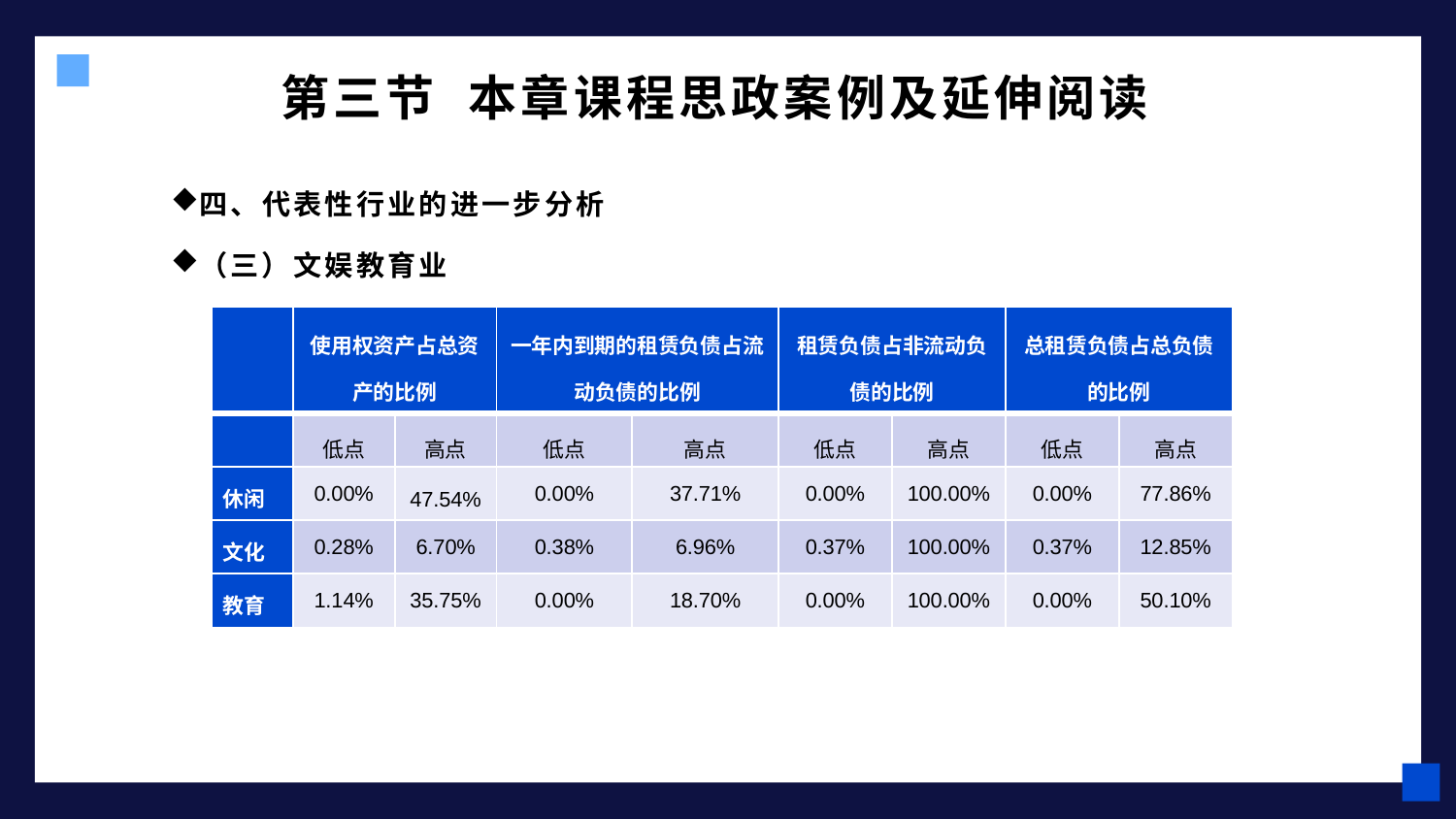

# 第三节  本章课程思政案例及延伸阅读
四、代表性行业的进一步分析
（三）文娱教育业

|  | 使用权资产占总资产的比例 |  | 一年内到期的租赁负债占流动负债的比例 |  | 租赁负债占非流动负债的比例 |  | 总租赁负债占总负债的比例 |  |
| --- | --- | --- | --- | --- | --- | --- | --- | --- |
|  | 低点 | 高点 | 低点 | 高点 | 低点 | 高点 | 低点 | 高点 |
| 休闲 | 0.00% | 47.54% | 0.00% | 37.71% | 0.00% | 100.00% | 0.00% | 77.86% |
| 文化 | 0.28% | 6.70% | 0.38% | 6.96% | 0.37% | 100.00% | 0.37% | 12.85% |
| 教育 | 1.14% | 35.75% | 0.00% | 18.70% | 0.00% | 100.00% | 0.00% | 50.10% |